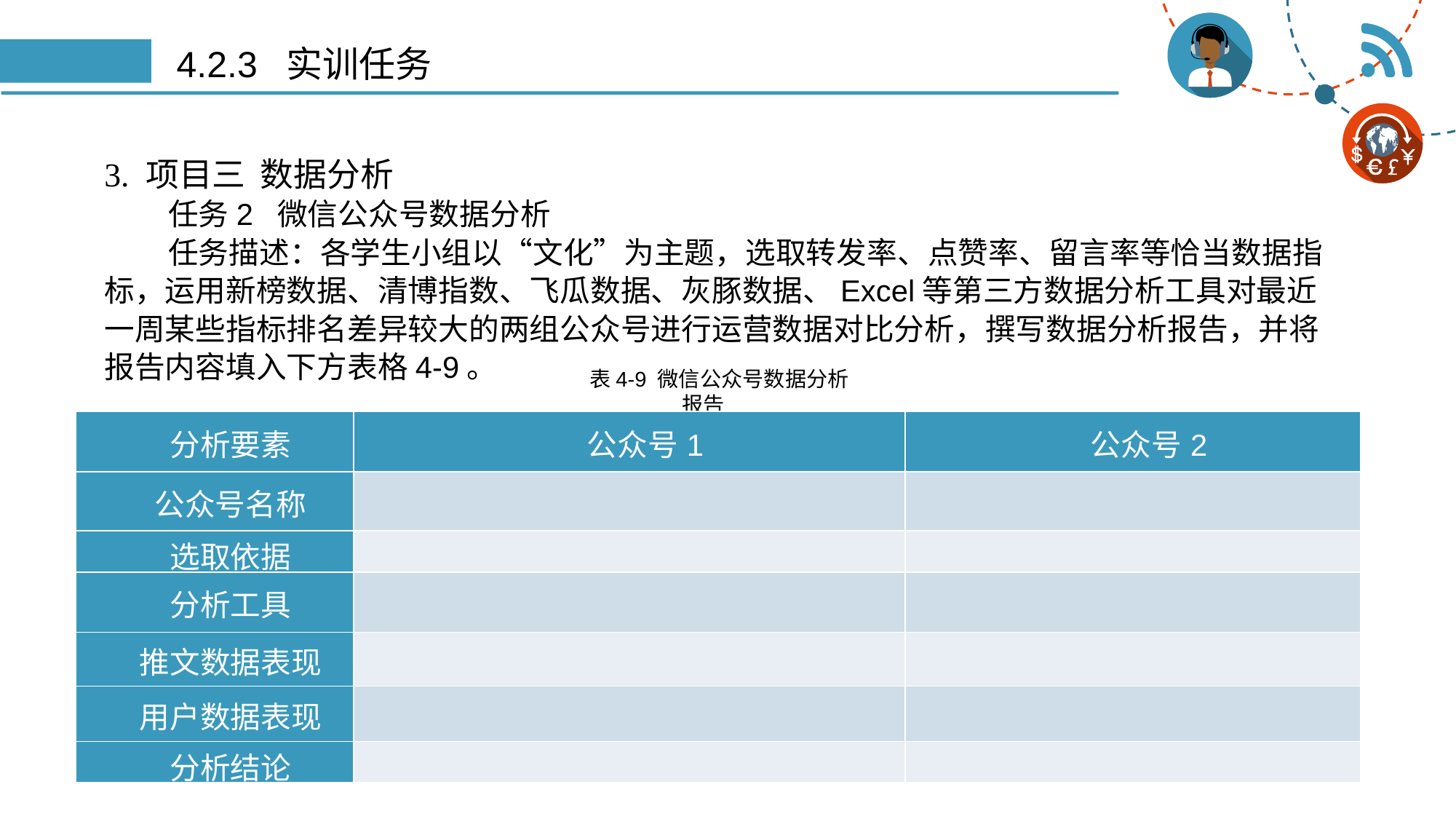

# 4.2.3  实训任务
3. 项目三  数据分析
任务2  微信公众号数据分析
任务描述：各学生小组以“文化”为主题，选取转发率、点赞率、留言率等恰当数据指标，运用新榜数据、清博指数、飞瓜数据、灰豚数据、Excel等第三方数据分析工具对最近一周某些指标排名差异较大的两组公众号进行运营数据对比分析，撰写数据分析报告，并将报告内容填入下方表格4-9。

表4-9 微信公众号数据分析报告
| 分析要素 | 公众号1 | 公众号2 |
| --- | --- | --- |
| 公众号名称 |  |  |
| 选取依据 |  |  |
| 分析工具 |  |  |
| 推文数据表现 |  |  |
| 用户数据表现 |  |  |
| 分析结论 |  |  |